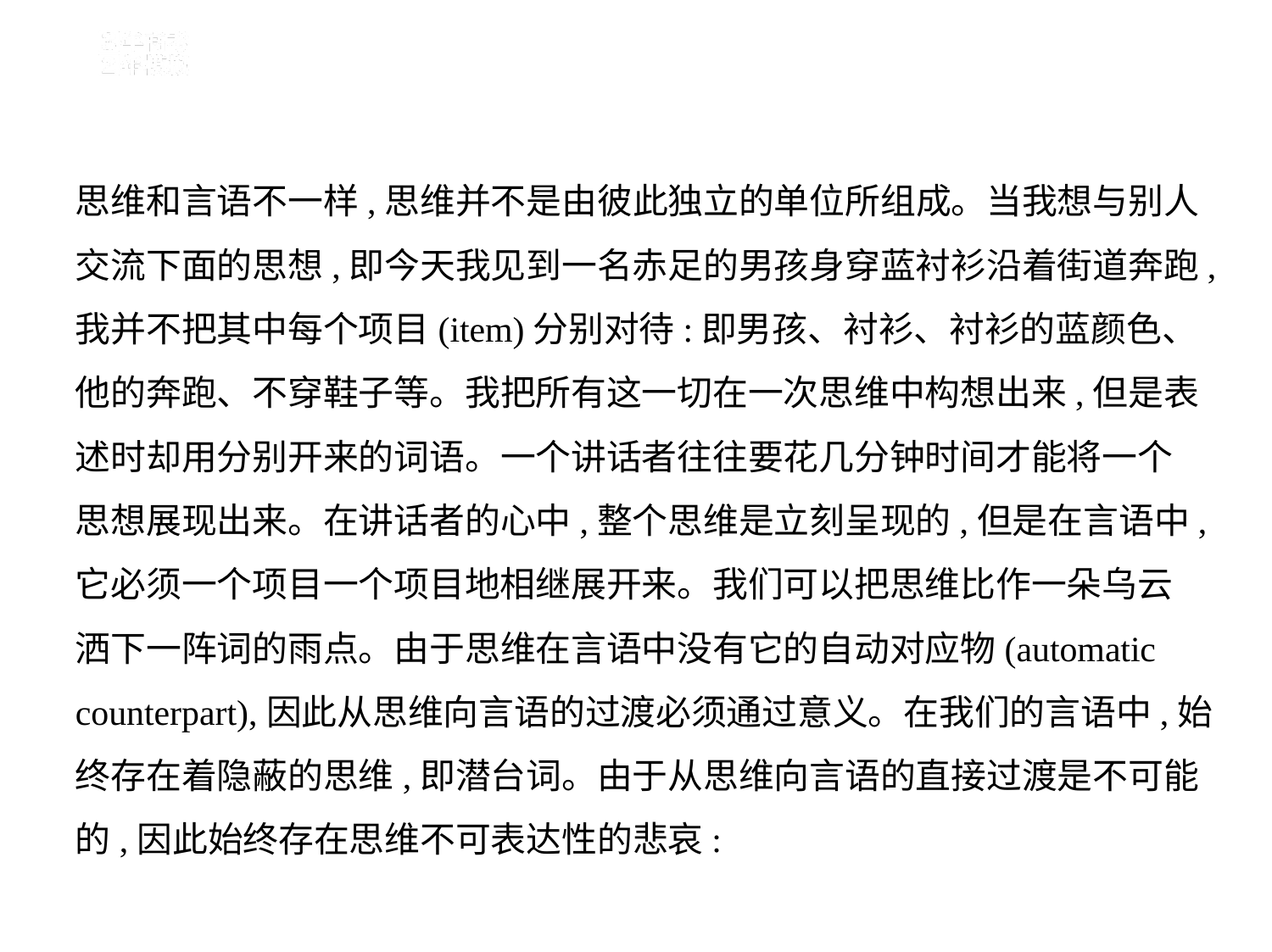

思维和言语不一样,思维并不是由彼此独立的单位所组成。当我想与别人
交流下面的思想,即今天我见到一名赤足的男孩身穿蓝衬衫沿着街道奔跑,
我并不把其中每个项目(item)分别对待:即男孩、衬衫、衬衫的蓝颜色、
他的奔跑、不穿鞋子等。我把所有这一切在一次思维中构想出来,但是表
述时却用分别开来的词语。一个讲话者往往要花几分钟时间才能将一个
思想展现出来。在讲话者的心中,整个思维是立刻呈现的,但是在言语中,
它必须一个项目一个项目地相继展开来。我们可以把思维比作一朵乌云
洒下一阵词的雨点。由于思维在言语中没有它的自动对应物(automatic
counterpart),因此从思维向言语的过渡必须通过意义。在我们的言语中,始
终存在着隐蔽的思维,即潜台词。由于从思维向言语的直接过渡是不可能
的,因此始终存在思维不可表达性的悲哀: